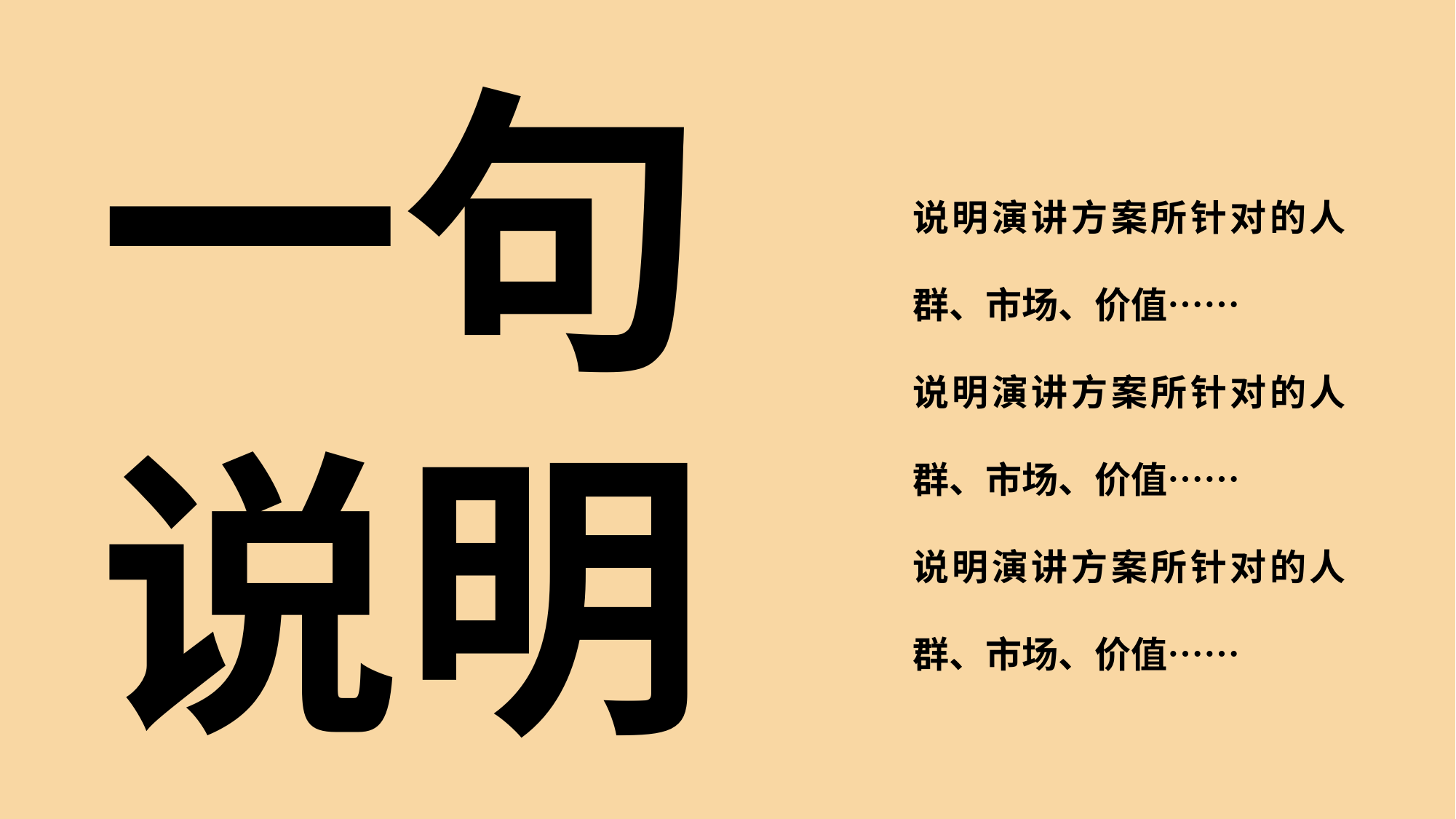

一句
说明
说明演讲方案所针对的人群、市场、价值……
说明演讲方案所针对的人群、市场、价值……
说明演讲方案所针对的人群、市场、价值……